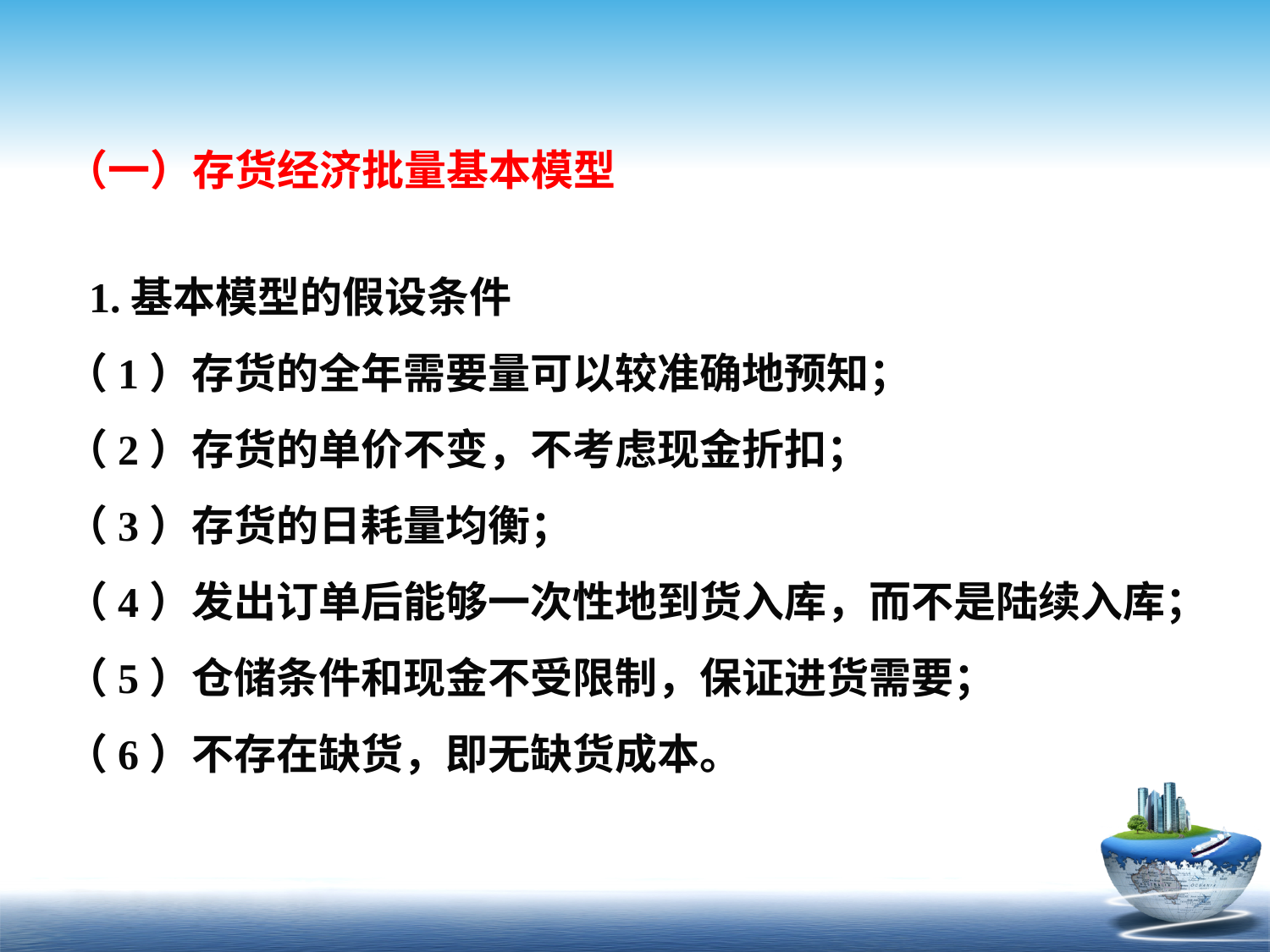

（一）存货经济批量基本模型

  1.基本模型的假设条件
（1）存货的全年需要量可以较准确地预知；
（2）存货的单价不变，不考虑现金折扣；
（3）存货的日耗量均衡；
（4）发出订单后能够一次性地到货入库，而不是陆续入库；
（5）仓储条件和现金不受限制，保证进货需要；
（6）不存在缺货，即无缺货成本。

广义
狭义